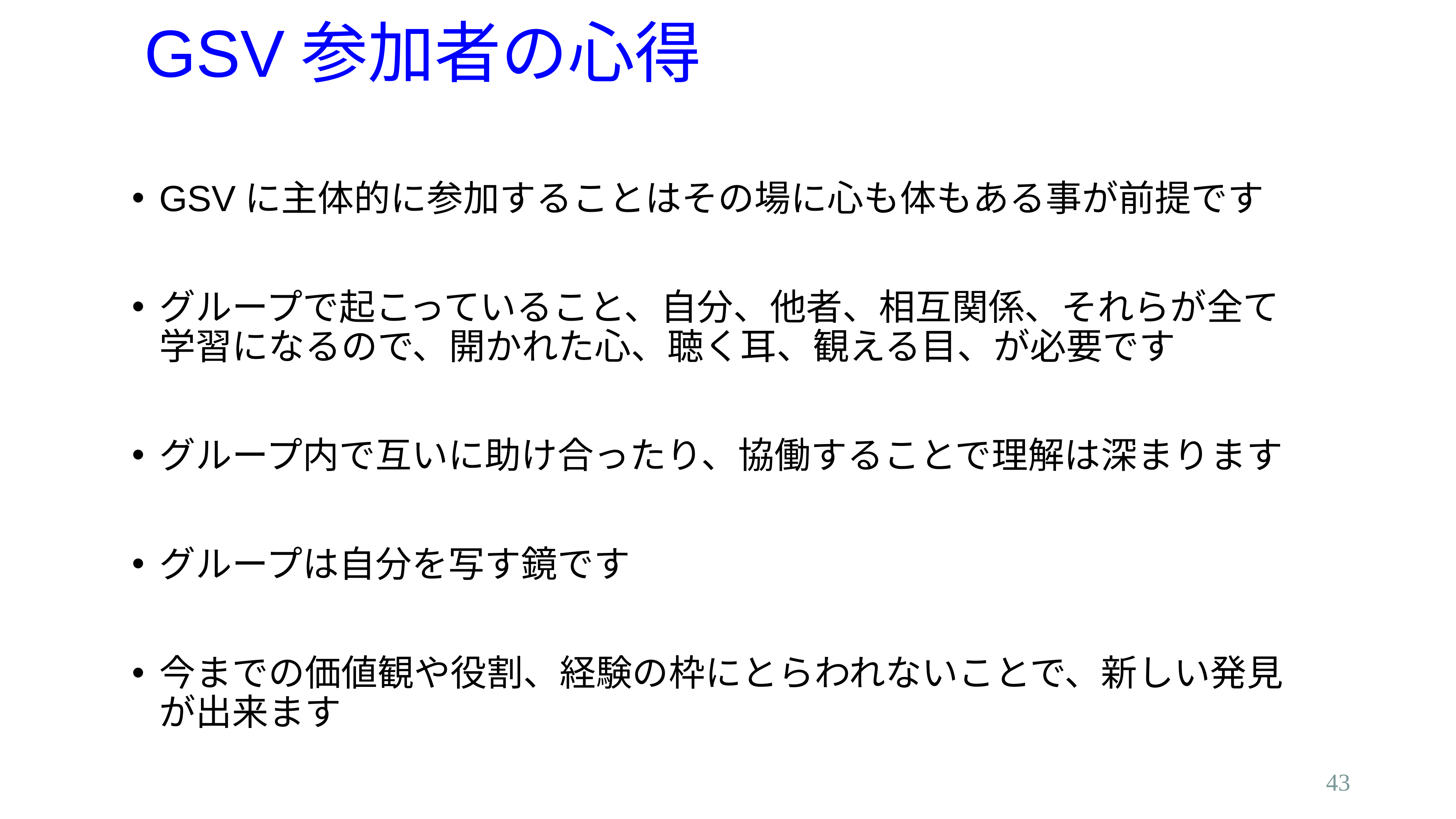

# GSV参加者の心得
GSVに主体的に参加することはその場に心も体もある事が前提です

グループで起こっていること、自分、他者、相互関係、それらが全て学習になるので、開かれた心、聴く耳、観える目、が必要です

グループ内で互いに助け合ったり、協働することで理解は深まります

グループは自分を写す鏡です

今までの価値観や役割、経験の枠にとらわれないことで、新しい発見が出来ます
43